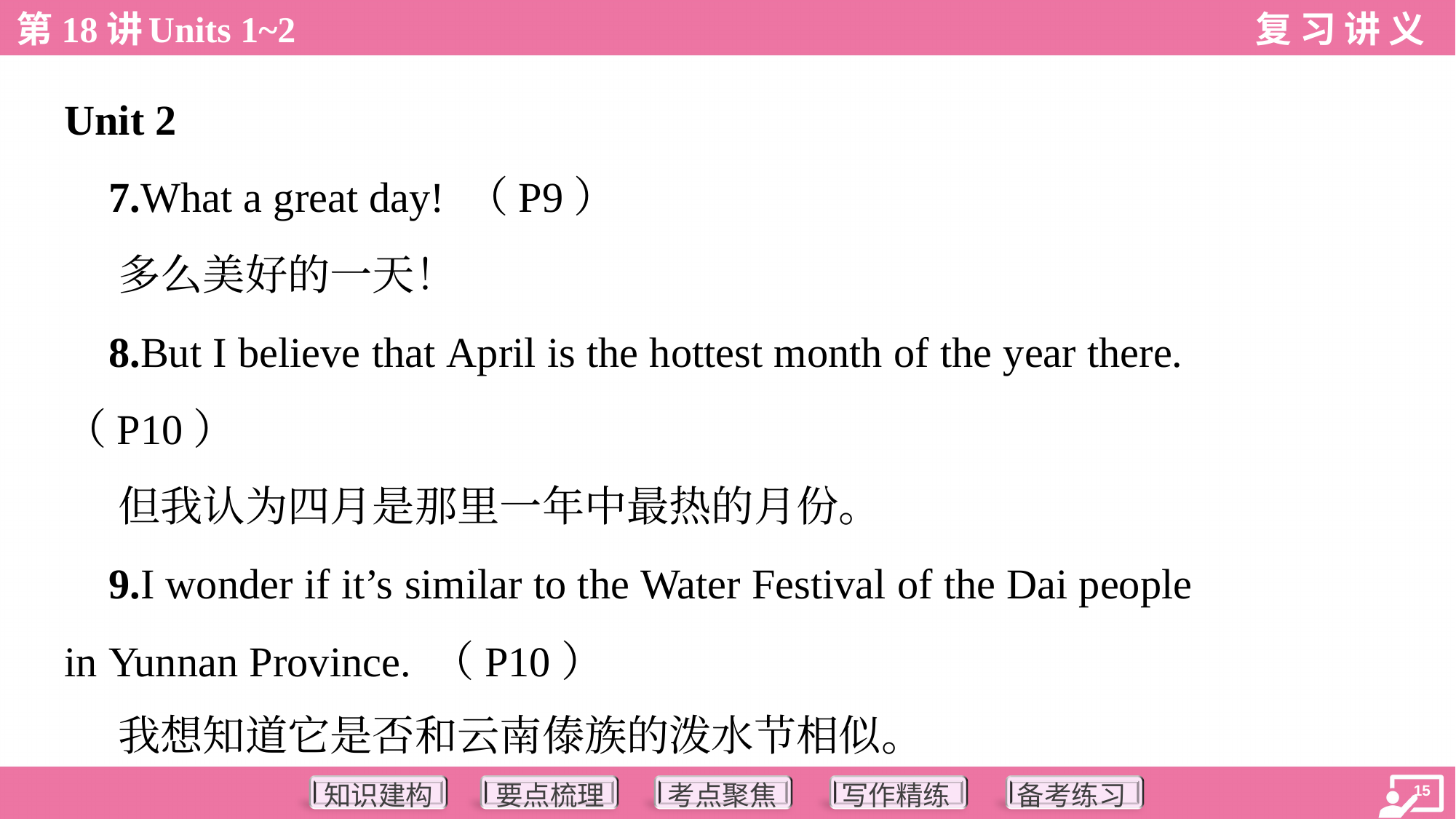

Unit 2
    7.What a great day! （P9）
    多么美好的一天！
    8.But I believe that April is the hottest month of the year there.
（P10）
    但我认为四月是那里一年中最热的月份。
    9.I wonder if it’s similar to the Water Festival of the Dai people
in Yunnan Province. （P10）
    我想知道它是否和云南傣族的泼水节相似。